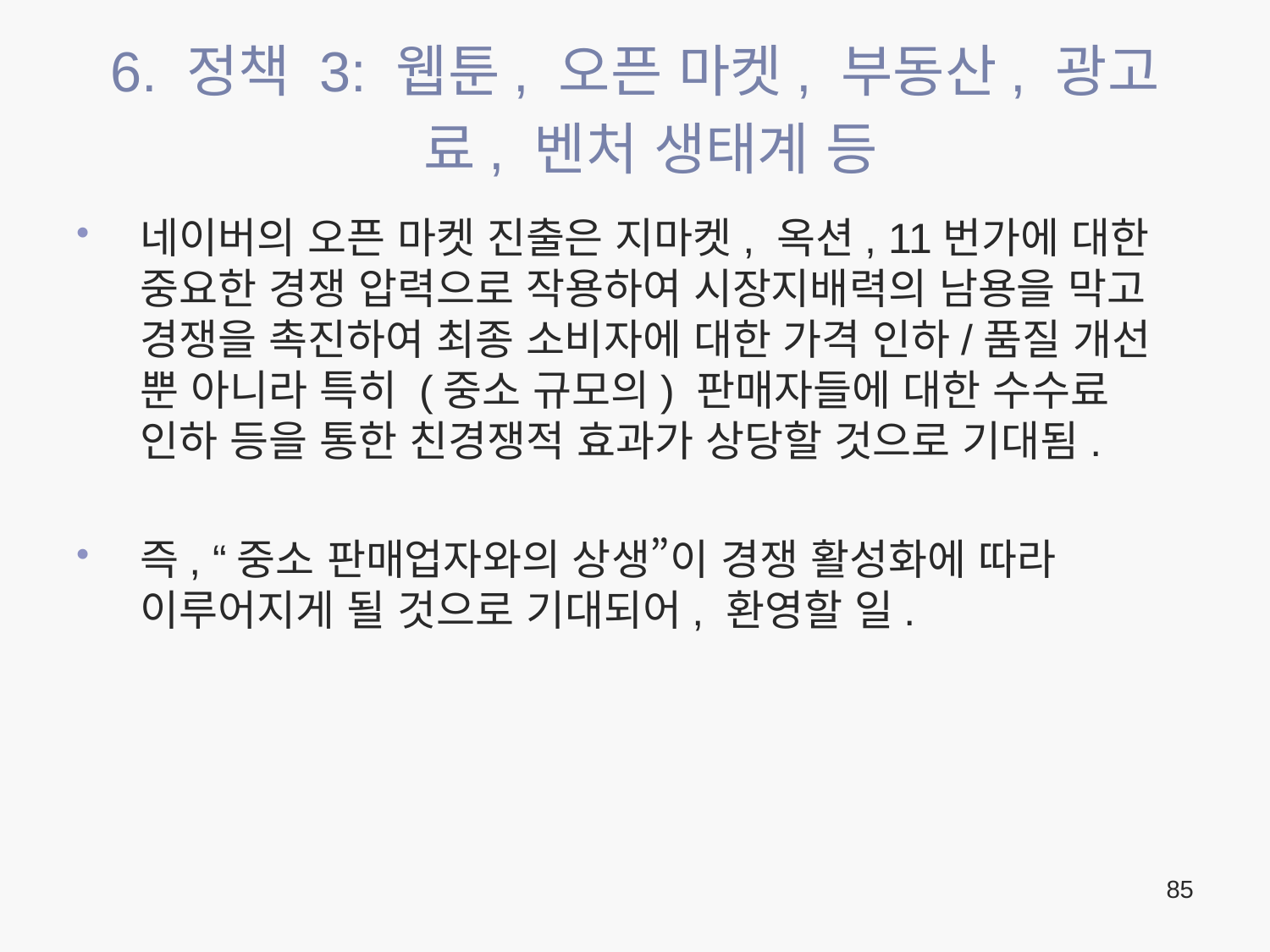

# 6. 정책 3: 웹툰, 오픈 마켓, 부동산, 광고료, 벤처 생태계 등
네이버의 오픈 마켓 진출은 지마켓, 옥션, 11번가에 대한 중요한 경쟁 압력으로 작용하여 시장지배력의 남용을 막고 경쟁을 촉진하여 최종 소비자에 대한 가격 인하/품질 개선 뿐 아니라 특히 (중소 규모의) 판매자들에 대한 수수료 인하 등을 통한 친경쟁적 효과가 상당할 것으로 기대됨.

즉, “중소 판매업자와의 상생”이 경쟁 활성화에 따라 이루어지게 될 것으로 기대되어, 환영할 일.

85